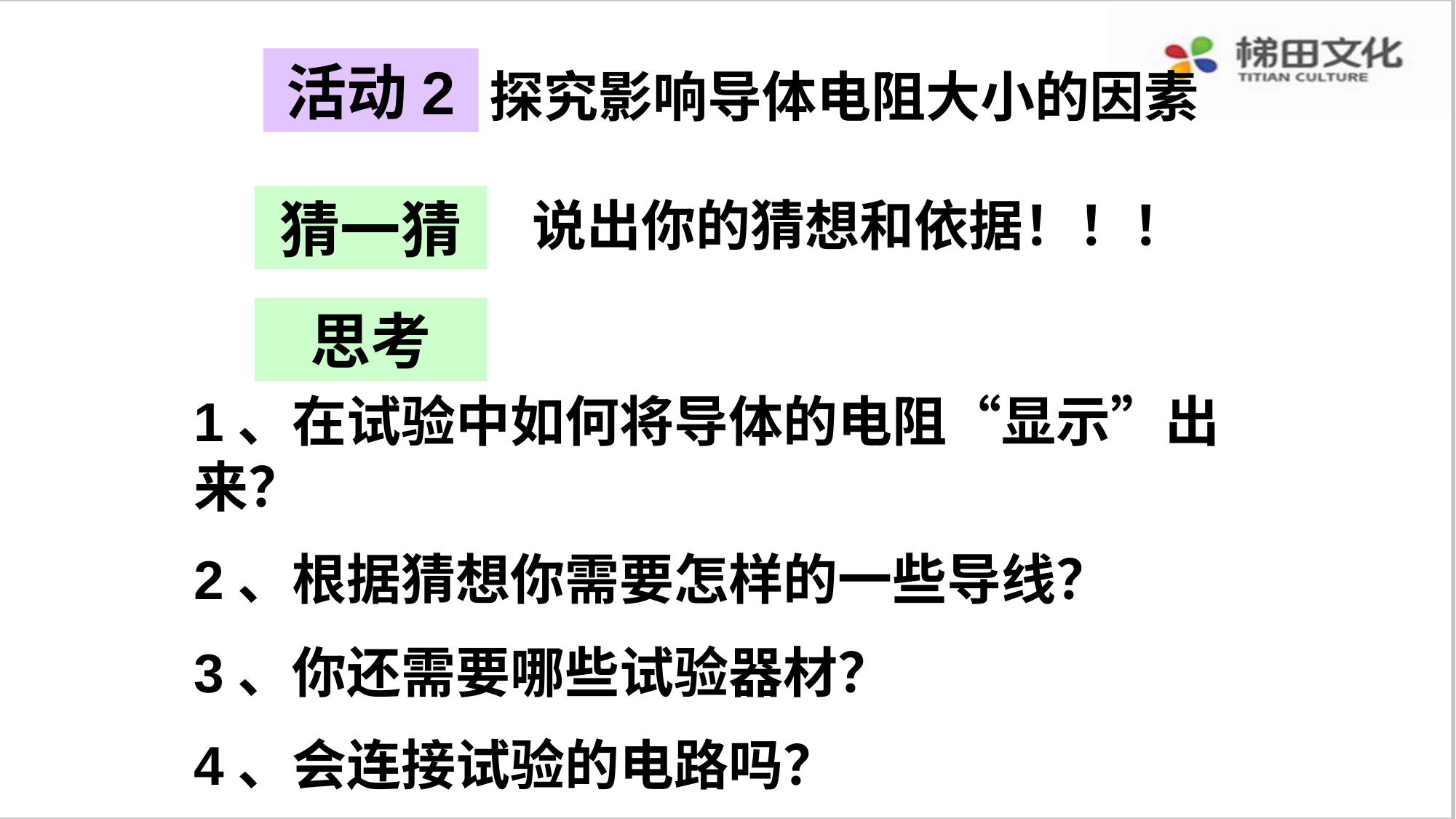

活动2
探究影响导体电阻大小的因素
猜一猜
说出你的猜想和依据！！！
思考
1、在试验中如何将导体的电阻“显示”出来？
2、根据猜想你需要怎样的一些导线？
3、你还需要哪些试验器材？
4、会连接试验的电路吗？